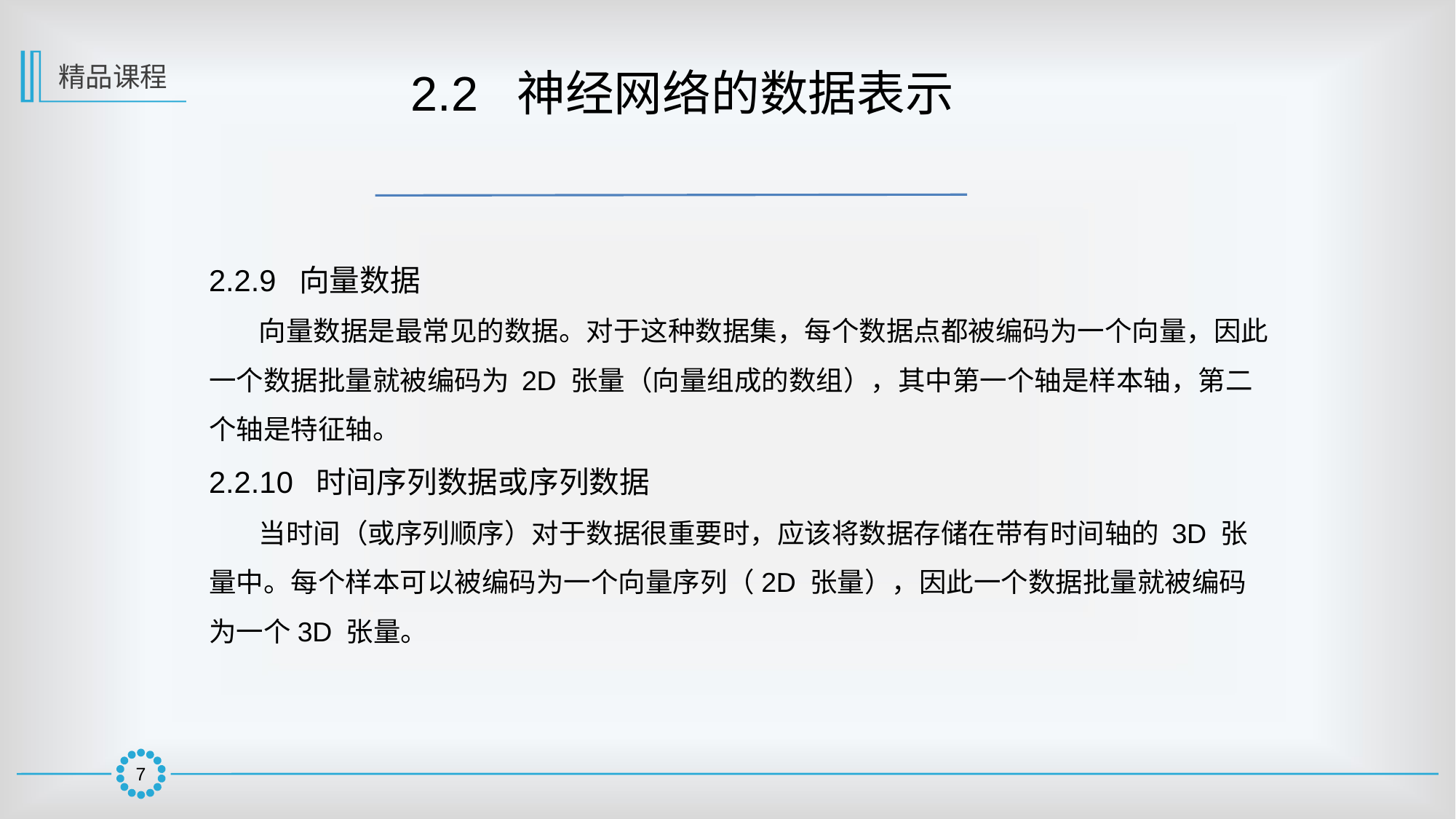

精品课程
 2.2  神经网络的数据表示

2.2.9 向量数据
       向量数据是最常见的数据。对于这种数据集，每个数据点都被编码为一个向量，因此一个数据批量就被编码为 2D 张量（向量组成的数组），其中第一个轴是样本轴，第二个轴是特征轴。
2.2.10 时间序列数据或序列数据
       当时间（或序列顺序）对于数据很重要时，应该将数据存储在带有时间轴的 3D 张量中。每个样本可以被编码为一个向量序列（2D 张量），因此一个数据批量就被编码为一个3D 张量。

7